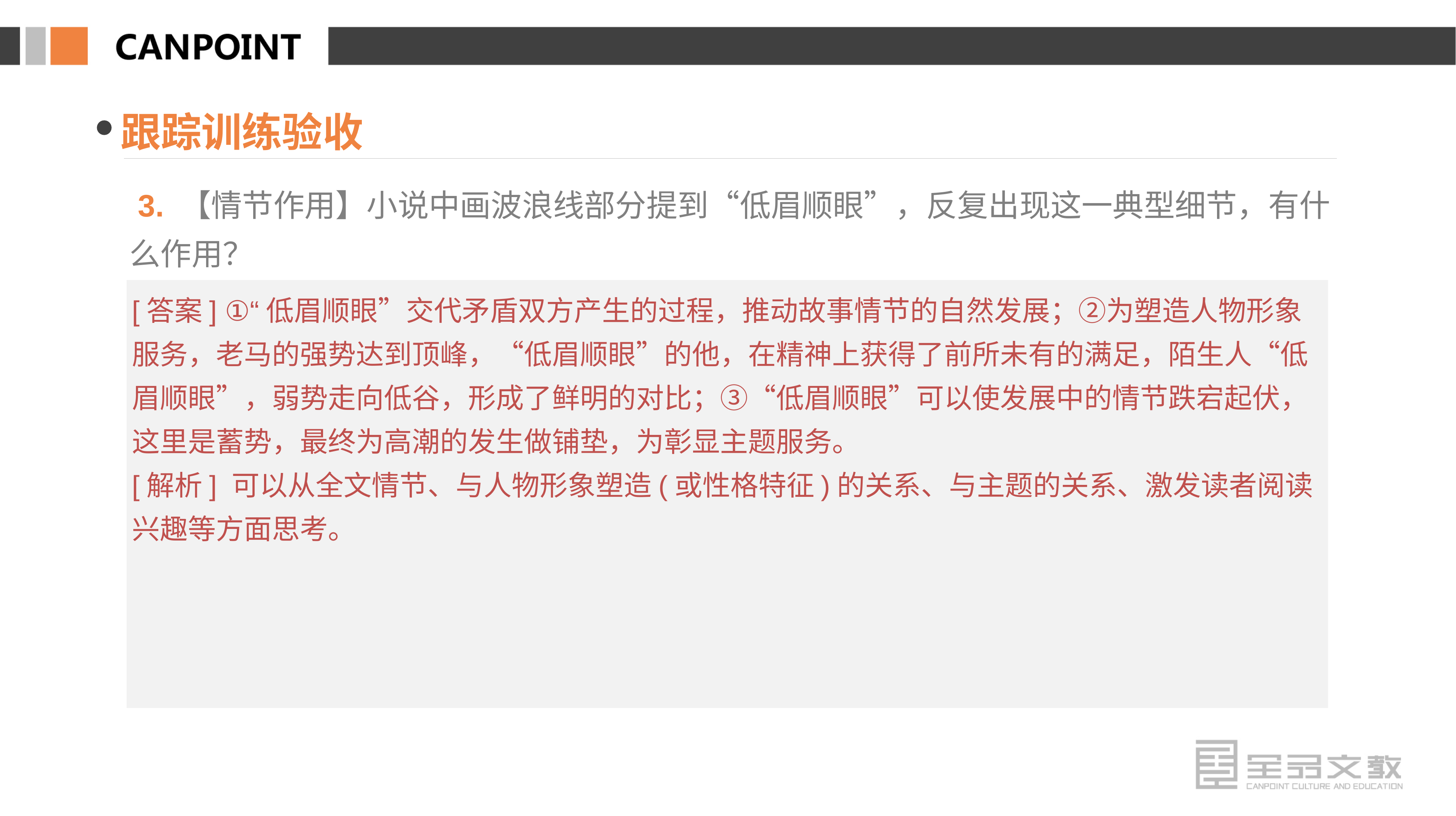

跟踪训练验收

 3. 【情节作用】小说中画波浪线部分提到“低眉顺眼”，反复出现这一典型细节，有什么作用？

[答案] ①“低眉顺眼”交代矛盾双方产生的过程，推动故事情节的自然发展；②为塑造人物形象服务，老马的强势达到顶峰，“低眉顺眼”的他，在精神上获得了前所未有的满足，陌生人“低眉顺眼”，弱势走向低谷，形成了鲜明的对比；③“低眉顺眼”可以使发展中的情节跌宕起伏，这里是蓄势，最终为高潮的发生做铺垫，为彰显主题服务。
[解析] 可以从全文情节、与人物形象塑造(或性格特征)的关系、与主题的关系、激发读者阅读兴趣等方面思考。